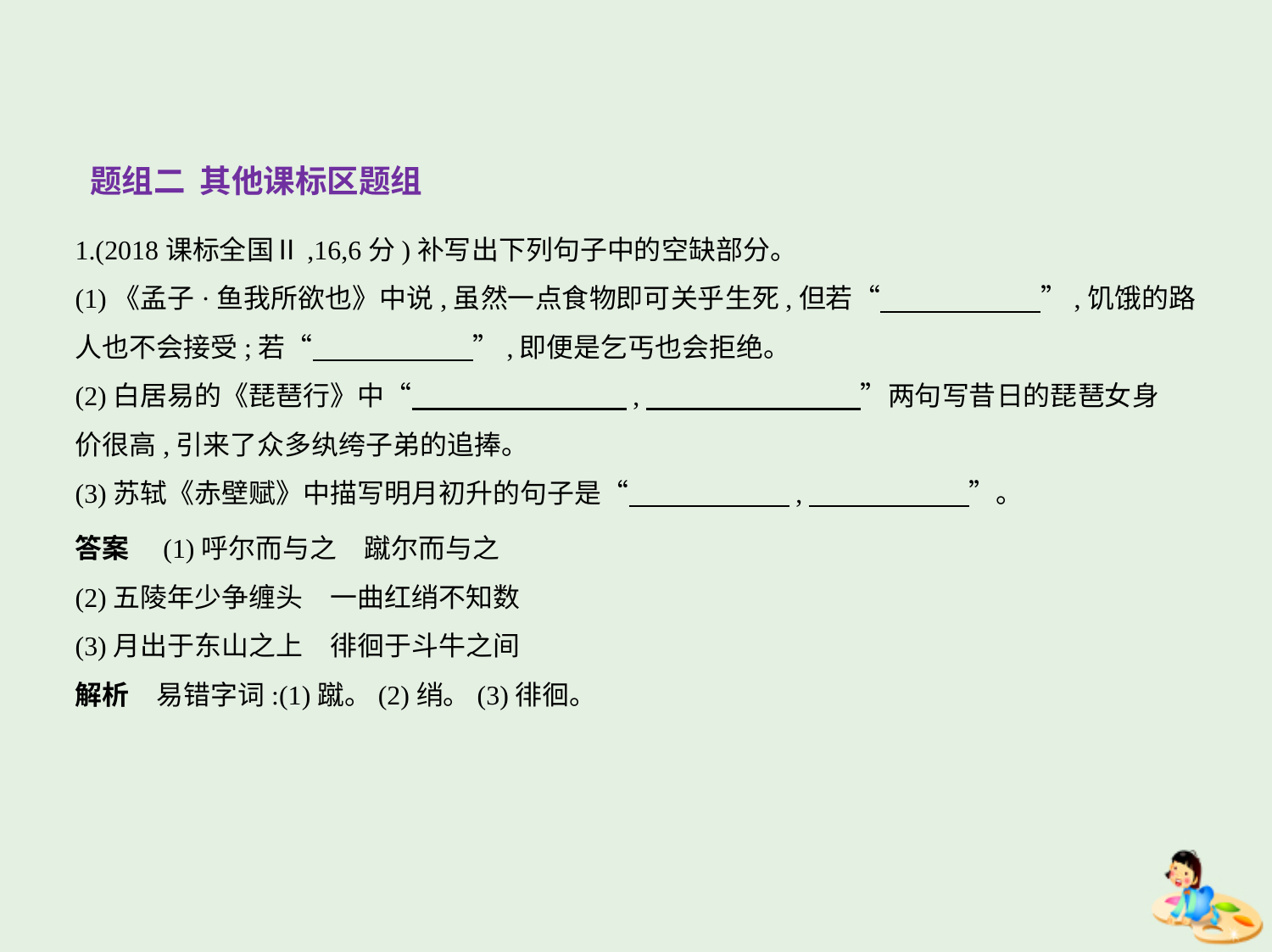

题组二  其他课标区题组
1.(2018课标全国Ⅱ,16,6分)补写出下列句子中的空缺部分。
(1)《孟子·鱼我所欲也》中说,虽然一点食物即可关乎生死,但若“　　　　　    ”,饥饿的路
人也不会接受;若“　　　　　    ”,即便是乞丐也会拒绝。
(2)白居易的《琵琶行》中“　　　　　　　    ,　　　　　　　    ”两句写昔日的琵琶女身
价很高,引来了众多纨绔子弟的追捧。
(3)苏轼《赤壁赋》中描写明月初升的句子是“　　　　　    ,　　　　　    ”。
答案　(1)呼尔而与之　蹴尔而与之
(2)五陵年少争缠头　一曲红绡不知数
(3)月出于东山之上　徘徊于斗牛之间
解析　易错字词:(1)蹴。(2)绡。(3)徘徊。